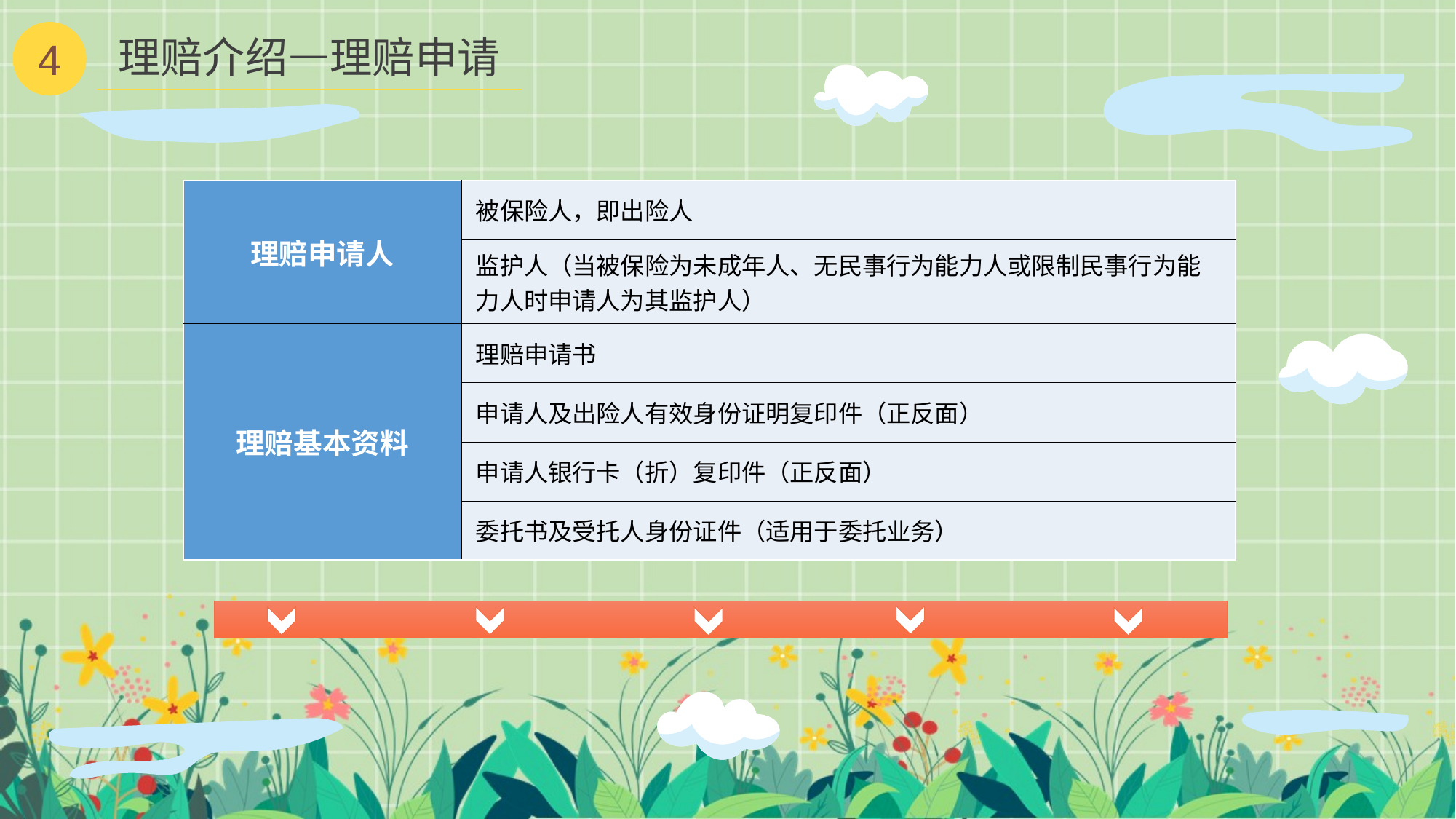

4
理赔介绍—理赔申请

| 理赔申请人 | 被保险人，即出险人 |
| --- | --- |
|  | 监护人（当被保险为未成年人、无民事行为能力人或限制民事行为能力人时申请人为其监护人） |
| 理赔基本资料 | 理赔申请书 |
|  | 申请人及出险人有效身份证明复印件（正反面） |
|  | 申请人银行卡（折）复印件（正反面） |
|  | 委托书及受托人身份证件（适用于委托业务） |